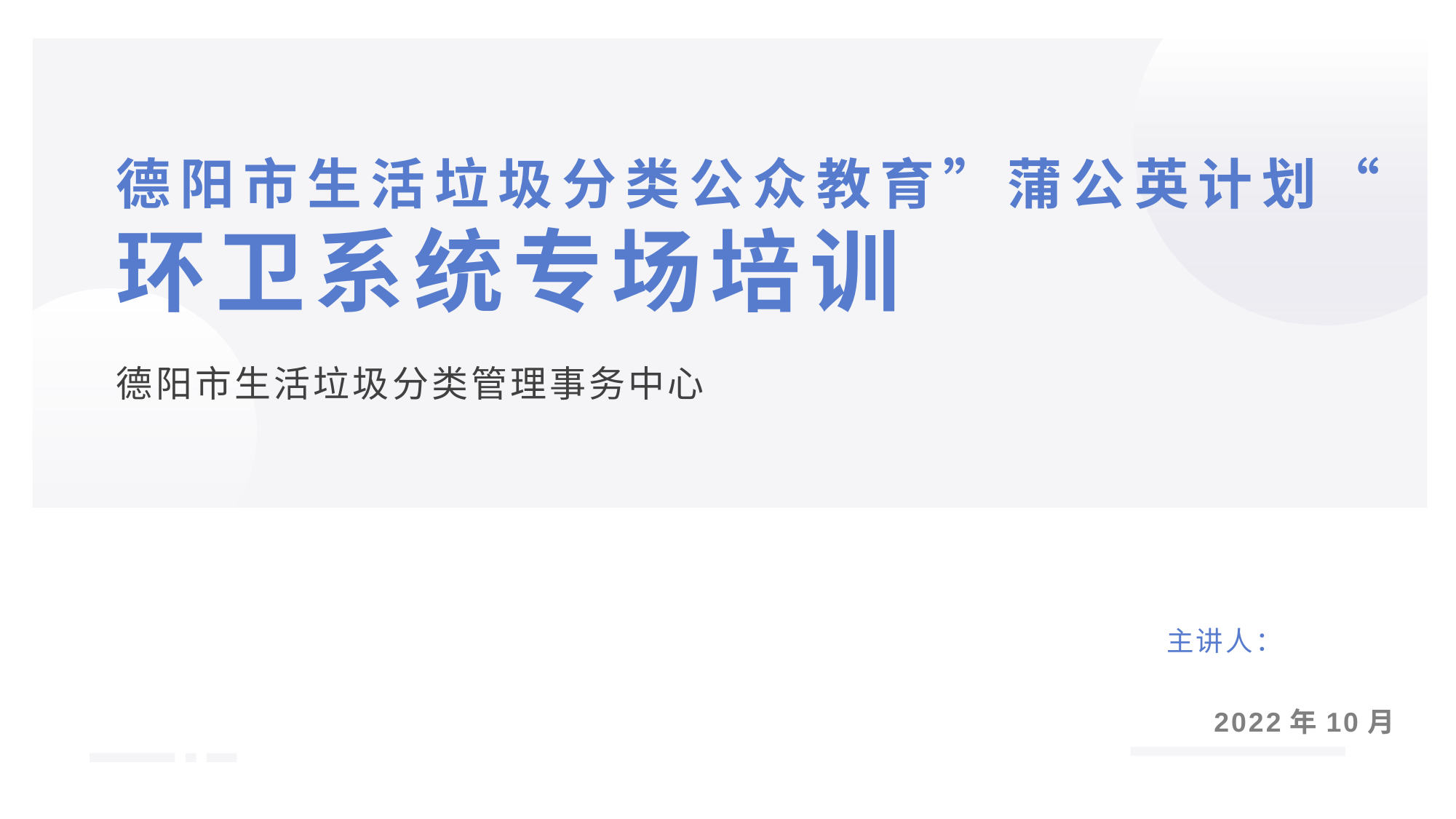

# 德阳市生活垃圾分类公众教育”蒲公英计划“ 环卫系统专场培训
德阳市生活垃圾分类管理事务中心
主讲人：
2022年10月